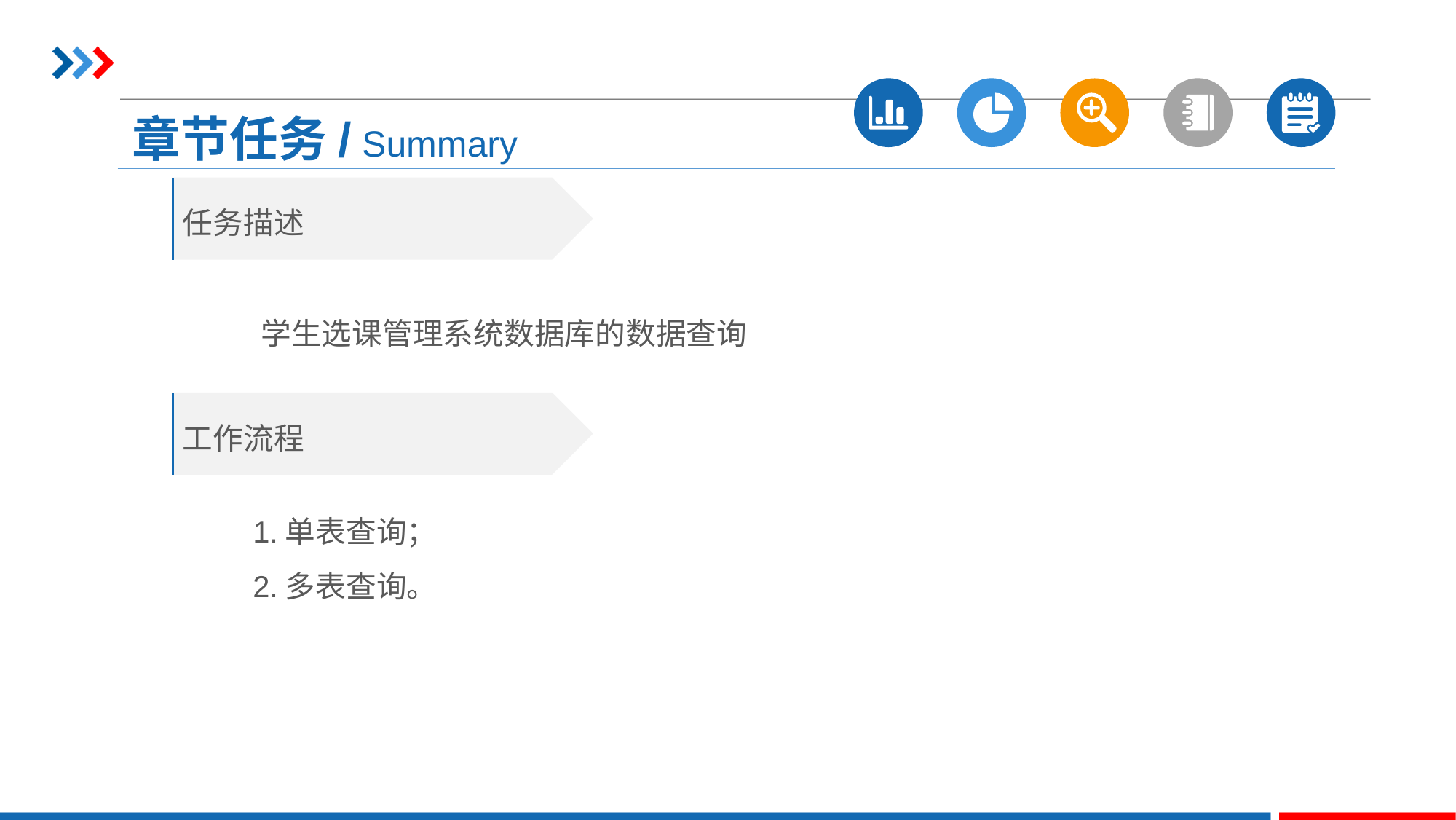

章节任务/ Summary
任务描述

学生选课管理系统数据库的数据查询
工作流程

1.单表查询；
2.多表查询。